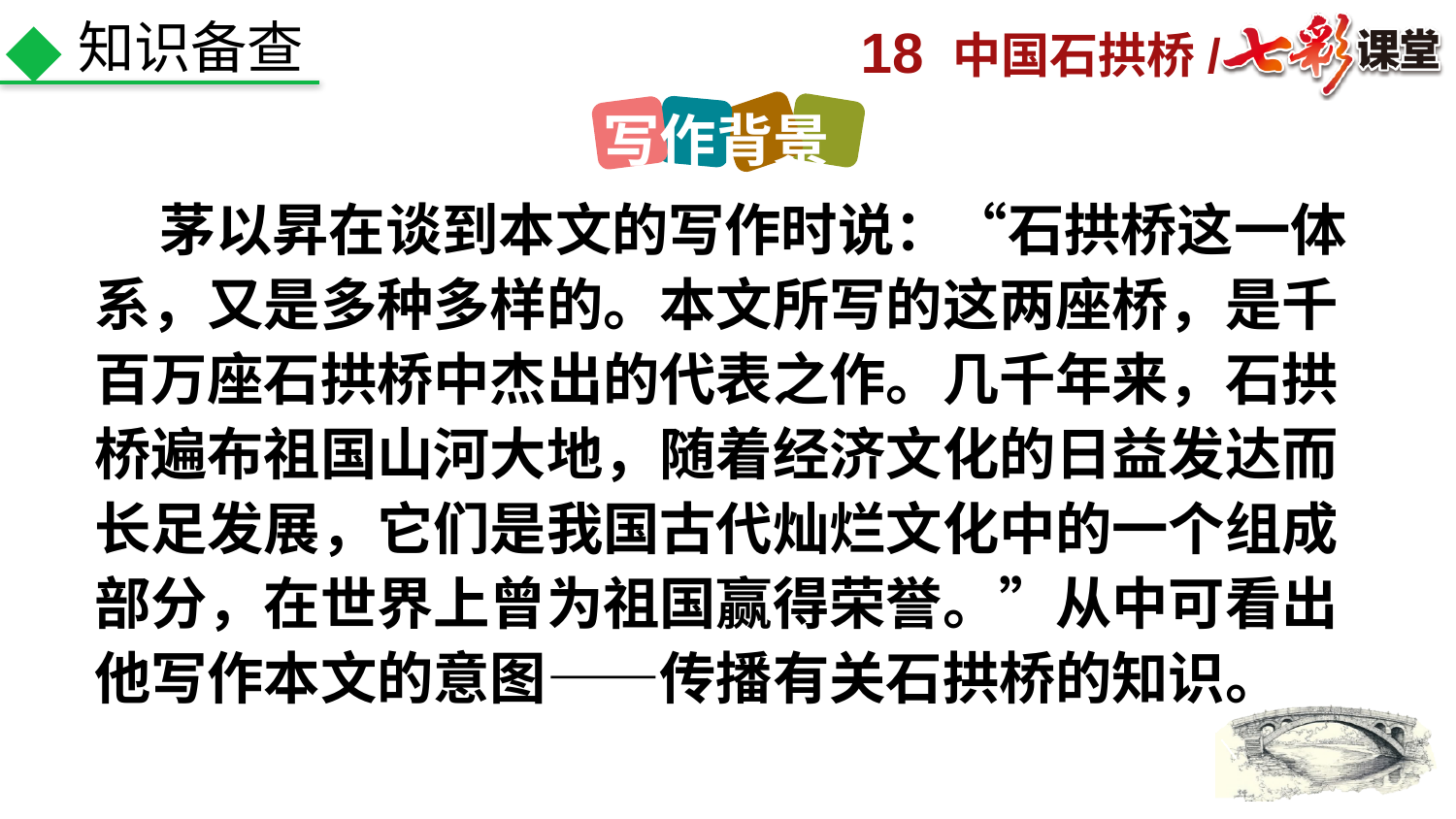

知识备查

写作背景

    茅以昇在谈到本文的写作时说：“石拱桥这一体系，又是多种多样的。本文所写的这两座桥，是千百万座石拱桥中杰出的代表之作。几千年来，石拱桥遍布祖国山河大地，随着经济文化的日益发达而长足发展，它们是我国古代灿烂文化中的一个组成部分，在世界上曾为祖国赢得荣誉。”从中可看出他写作本文的意图——传播有关石拱桥的知识。